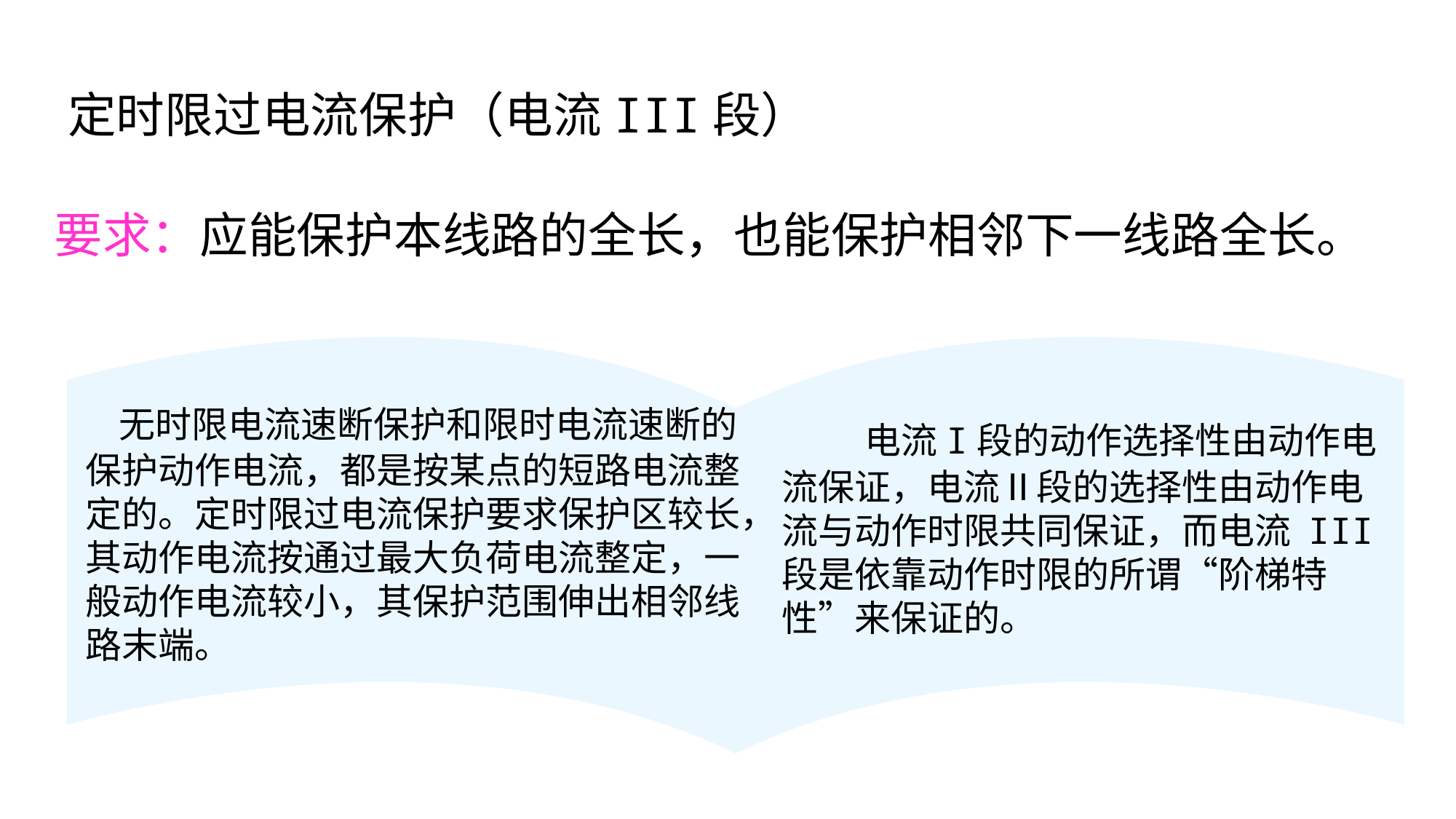

定时限过电流保护（电流III段）
要求：应能保护本线路的全长，也能保护相邻下一线路全长。

  无时限电流速断保护和限时电流速断的保护动作电流，都是按某点的短路电流整定的。定时限过电流保护要求保护区较长，其动作电流按通过最大负荷电流整定，一般动作电流较小，其保护范围伸出相邻线路末端。
          电流I段的动作选择性由动作电流保证，电流Ⅱ段的选择性由动作电流与动作时限共同保证，而电流 III段是依靠动作时限的所谓“阶梯特性”来保证的。